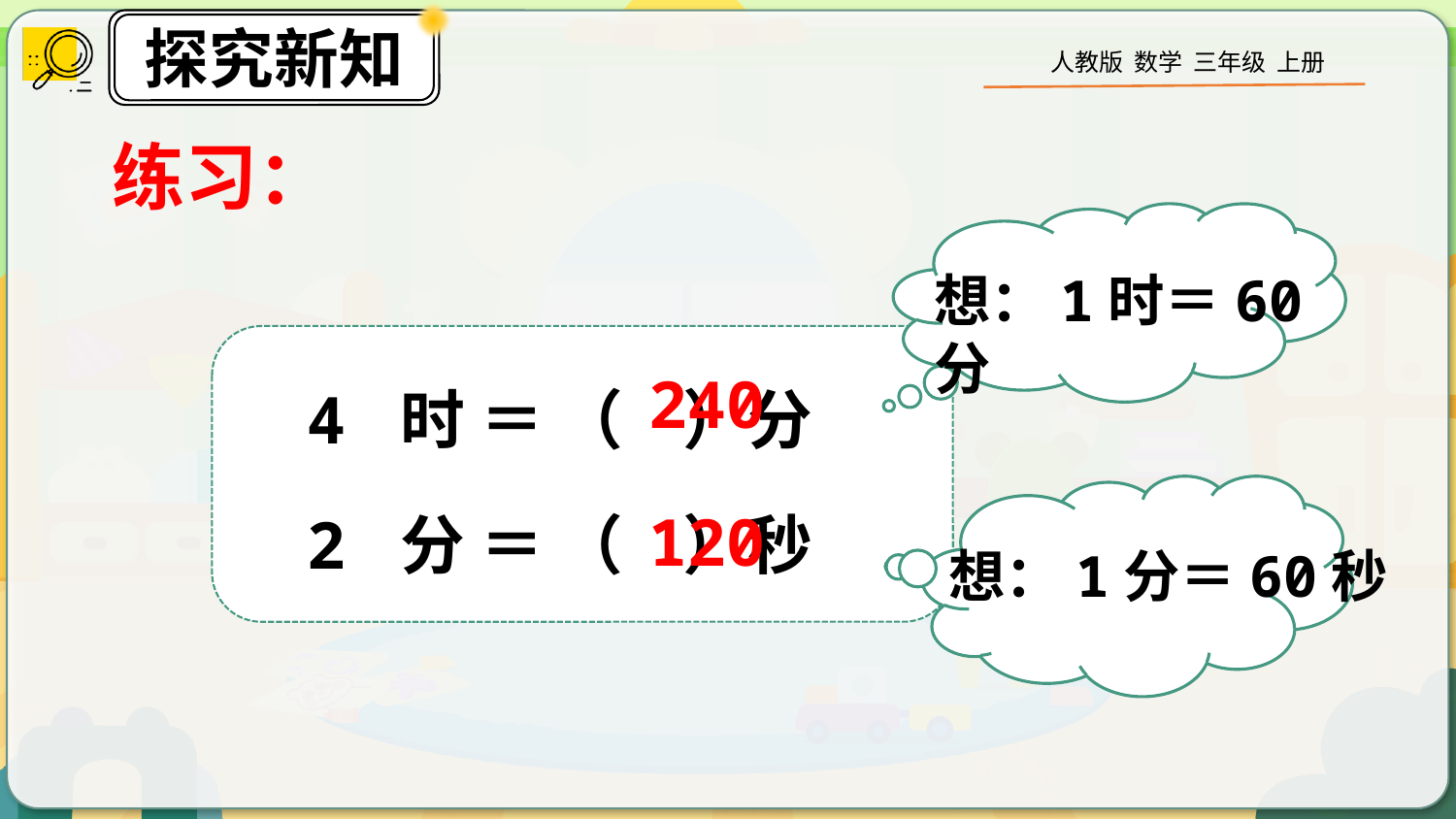

练习：

想：1时＝60分

240
4 时 ＝ （    ）分
2 分 ＝ （    ）秒

想：1分＝60秒
120